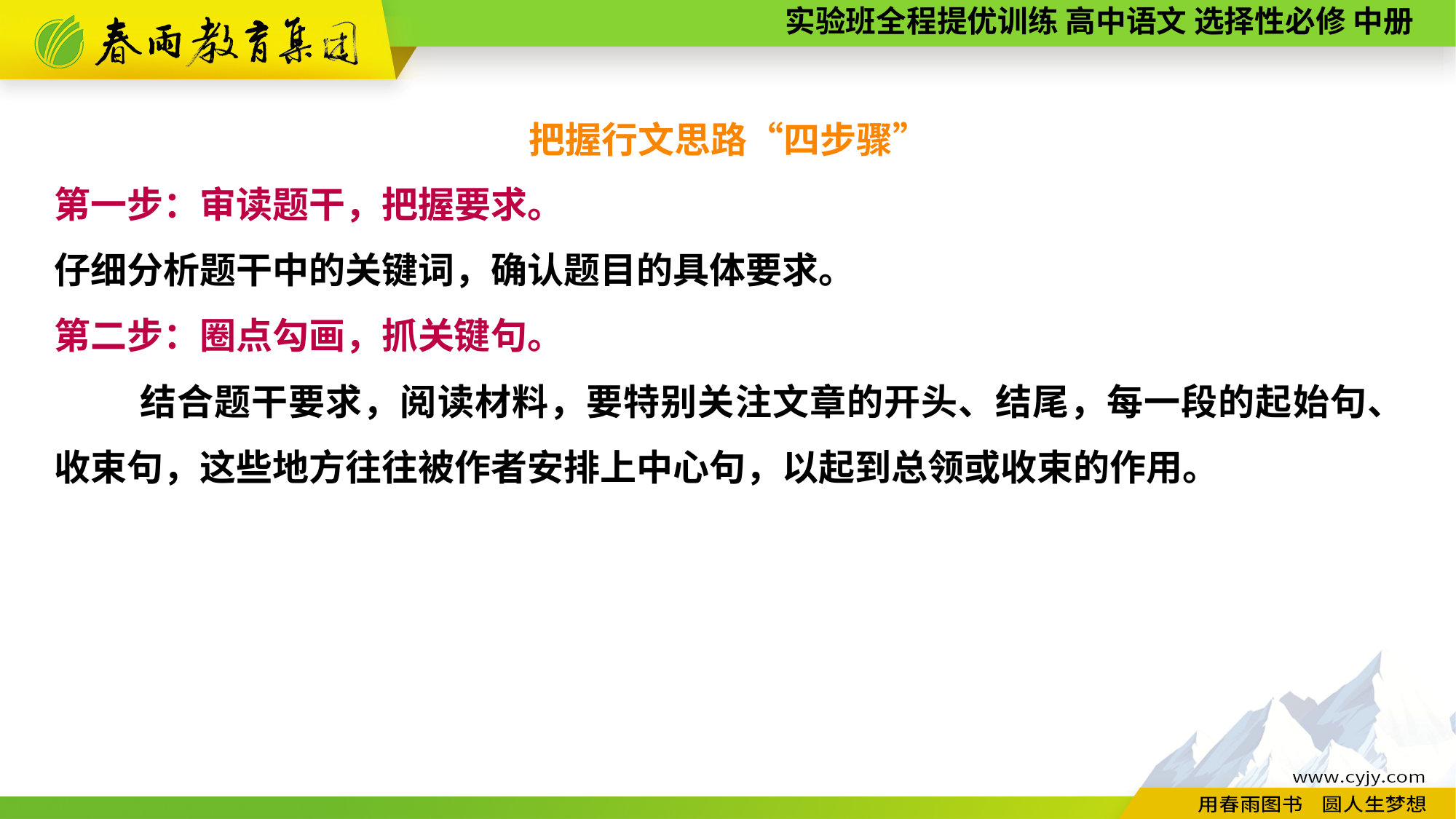

把握行文思路“四步骤”
第一步：审读题干，把握要求。
仔细分析题干中的关键词，确认题目的具体要求。
第二步：圈点勾画，抓关键句。
结合题干要求，阅读材料，要特别关注文章的开头、结尾，每一段的起始句、收束句，这些地方往往被作者安排上中心句，以起到总领或收束的作用。